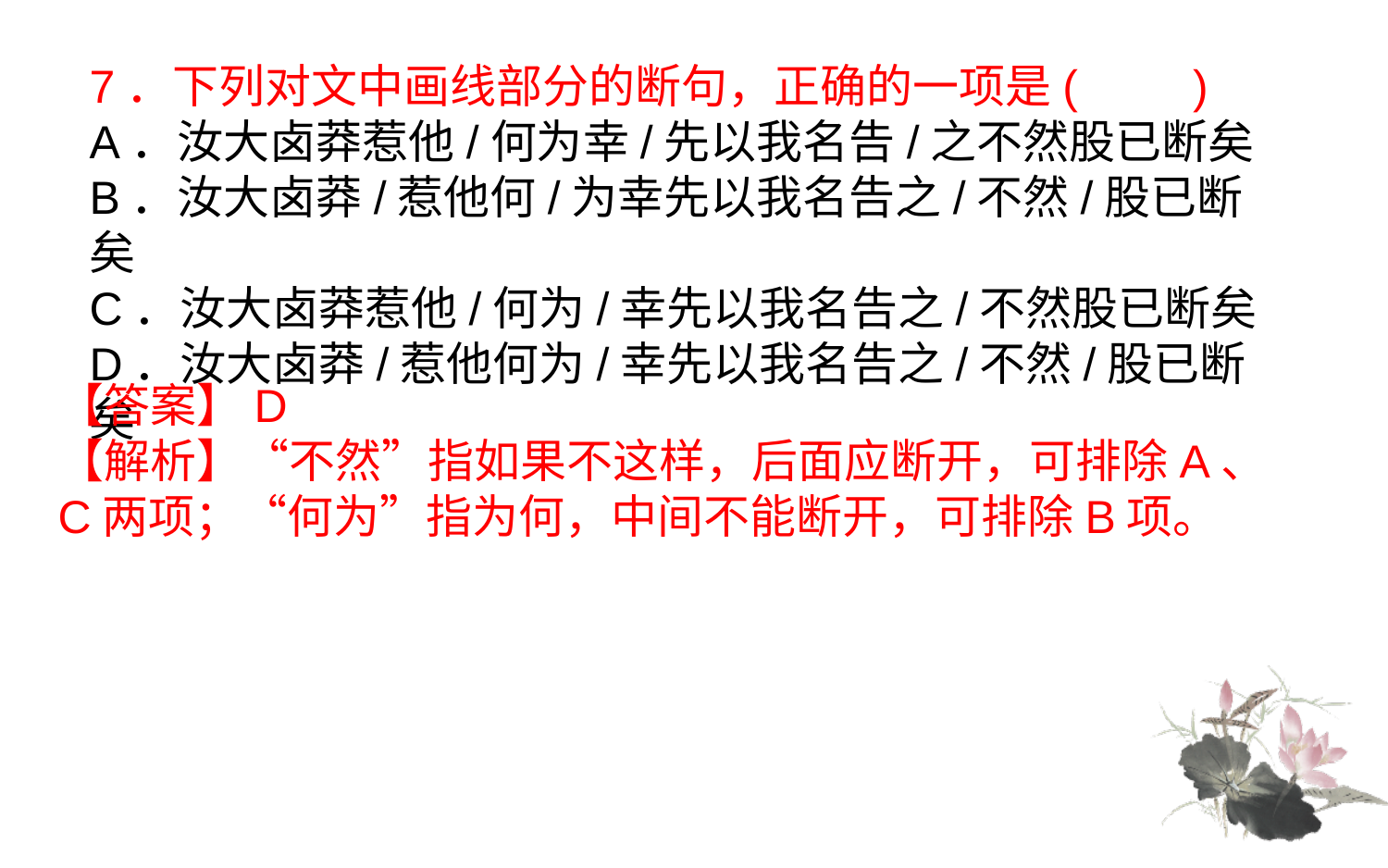

7．下列对文中画线部分的断句，正确的一项是(　　)
A．汝大卤莽惹他/何为幸/先以我名告/之不然股已断矣
B．汝大卤莽/惹他何/为幸先以我名告之/不然/股已断矣
C．汝大卤莽惹他/何为/幸先以我名告之/不然股已断矣
D．汝大卤莽/惹他何为/幸先以我名告之/不然/股已断矣
【答案】D
【解析】“不然”指如果不这样，后面应断开，可排除A、C两项；“何为”指为何，中间不能断开，可排除B项。